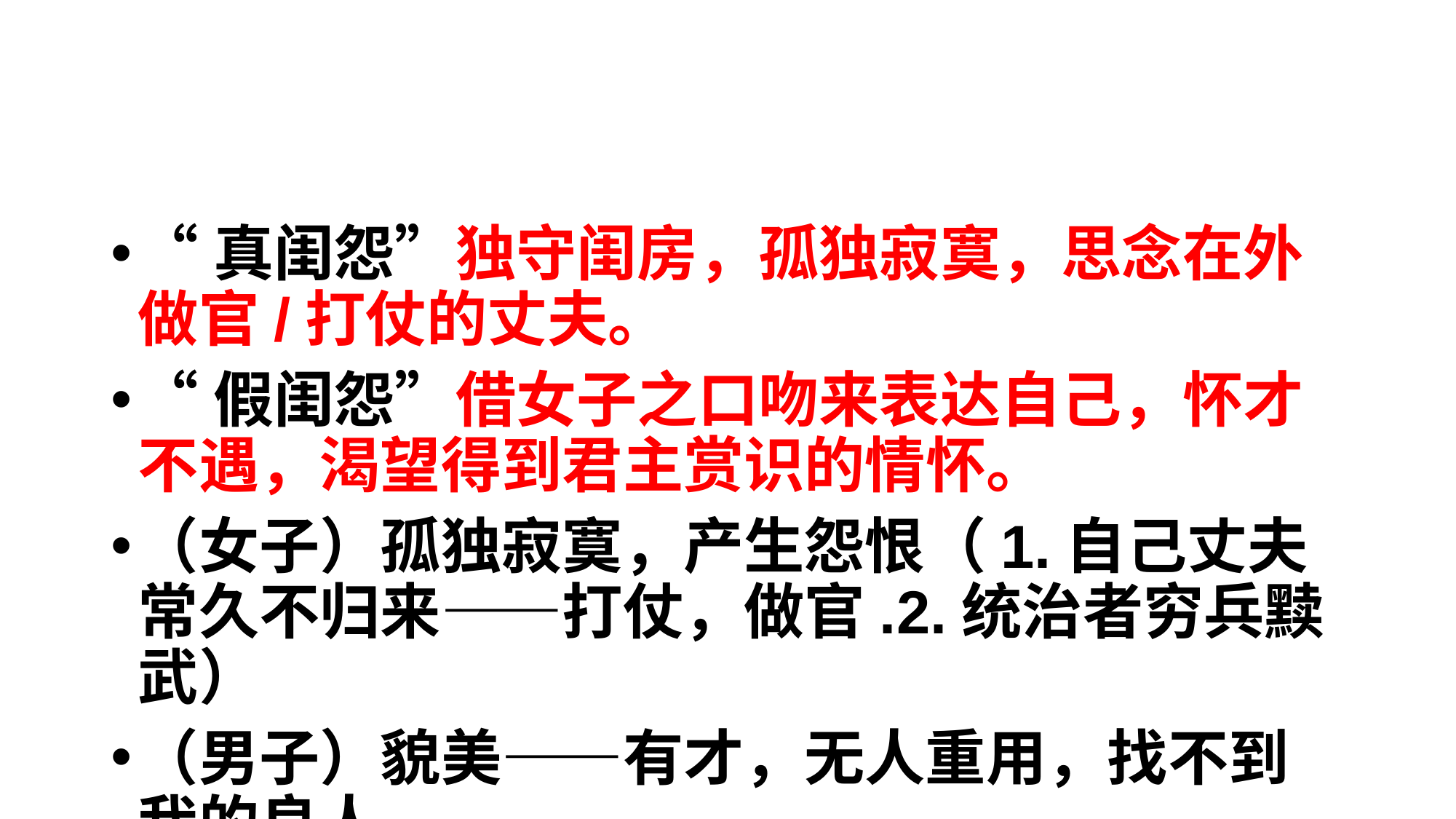

#
“真闺怨”独守闺房，孤独寂寞，思念在外做官/打仗的丈夫。
“假闺怨”借女子之口吻来表达自己，怀才不遇，渴望得到君主赏识的情怀。
（女子）孤独寂寞，产生怨恨（1.自己丈夫常久不归来——打仗，做官.2.统治者穷兵黩武）
（男子）貌美——有才，无人重用，找不到我的良人。